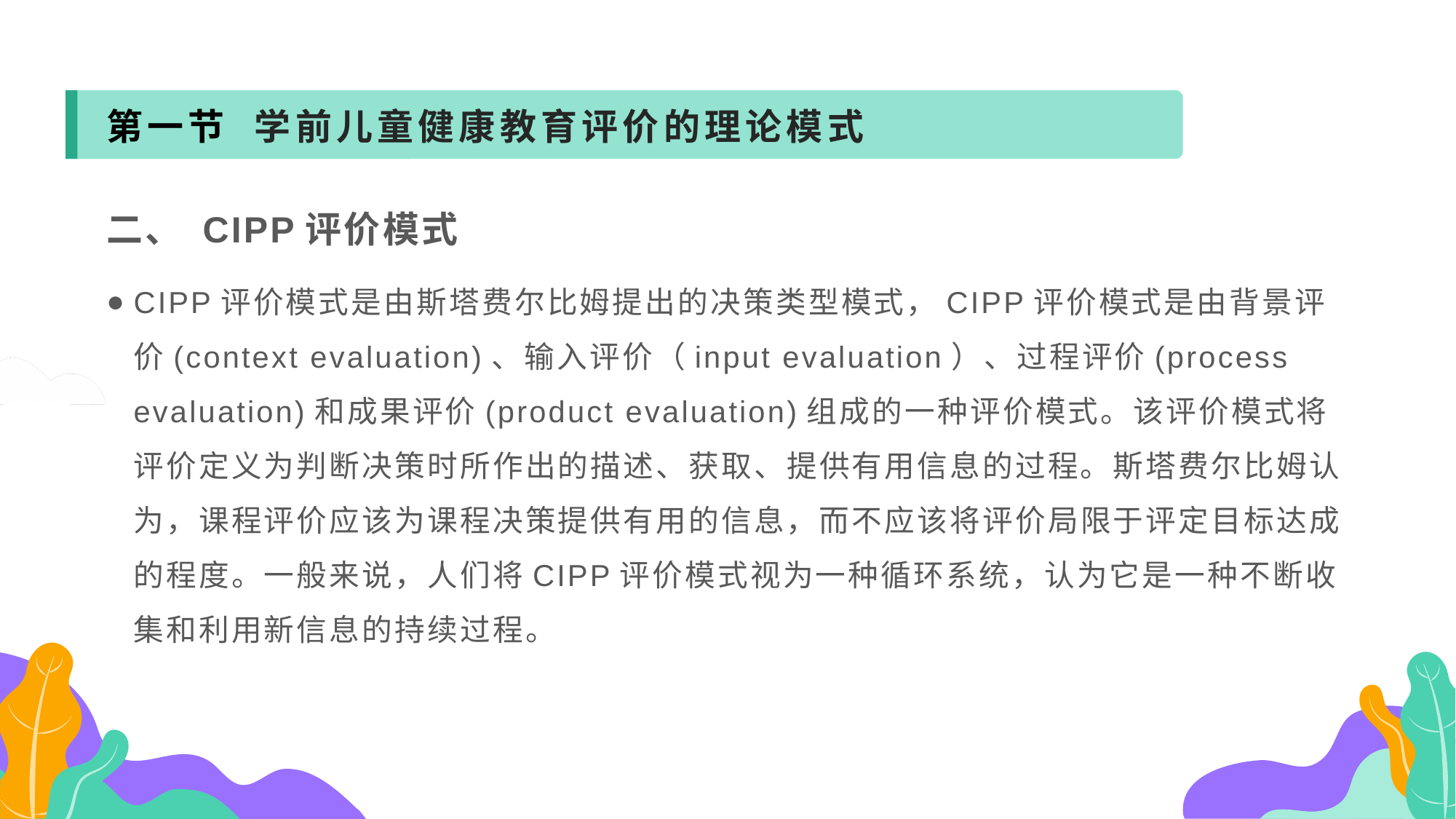

第一节  学前儿童健康教育评价的理论模式
二、 CIPP评价模式
CIPP评价模式是由斯塔费尔比姆提出的决策类型模式，CIPP评价模式是由背景评价(context evaluation)、输入评价（input evaluation）、过程评价(process evaluation)和成果评价(product evaluation)组成的一种评价模式。该评价模式将评价定义为判断决策时所作出的描述、获取、提供有用信息的过程。斯塔费尔比姆认为，课程评价应该为课程决策提供有用的信息，而不应该将评价局限于评定目标达成的程度。一般来说，人们将CIPP评价模式视为一种循环系统，认为它是一种不断收集和利用新信息的持续过程。